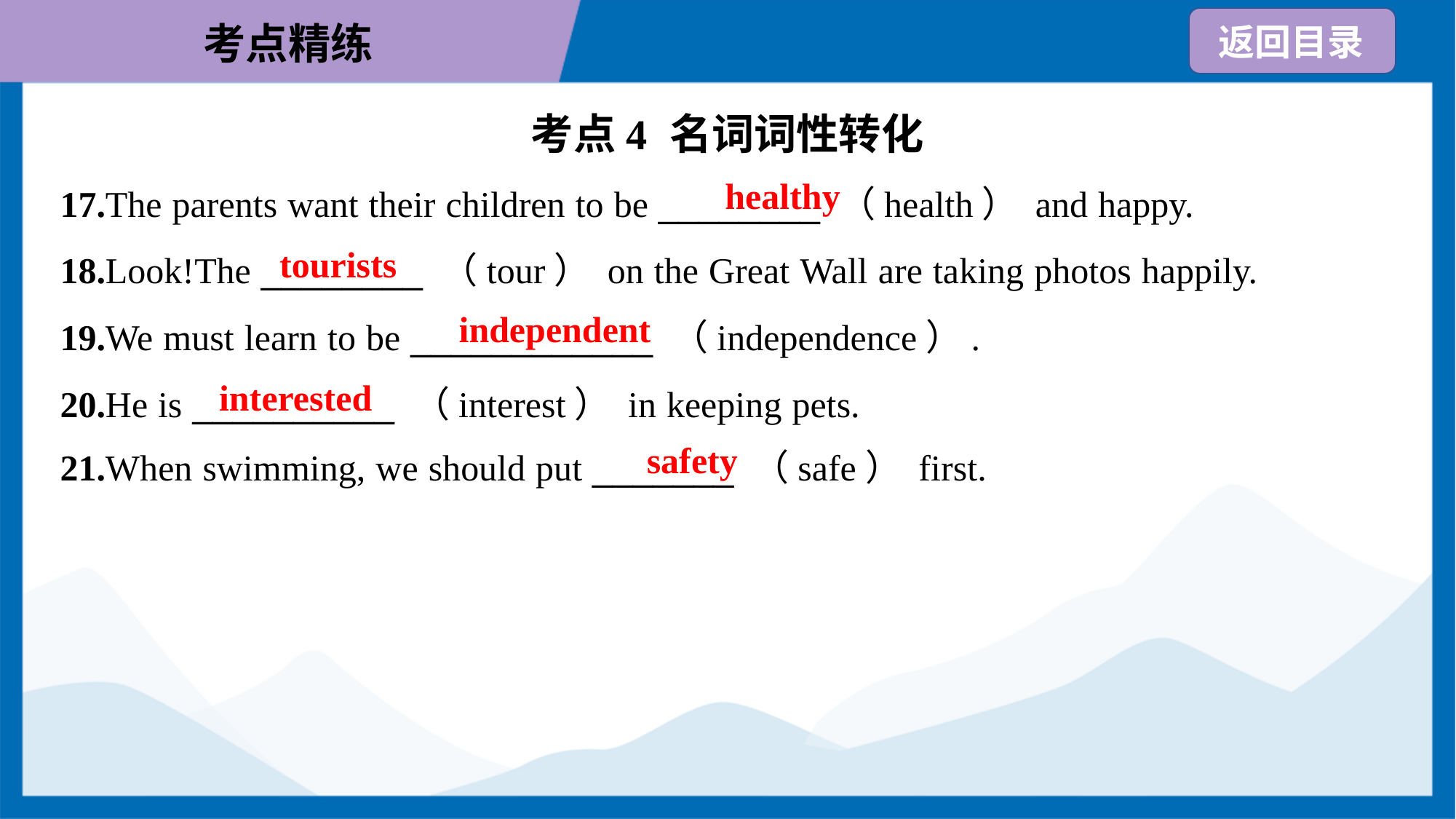

考点4 名词词性转化
healthy
17.The parents want their children to be ________ （health） and happy.
18.Look!The ________ （tour） on the Great Wall are taking photos happily.
19.We must learn to be ____________ （independence）.
20.He is __________ （interest） in keeping pets.
21.When swimming, we should put _______ （safe） first.
tourists
independent
interested
safety